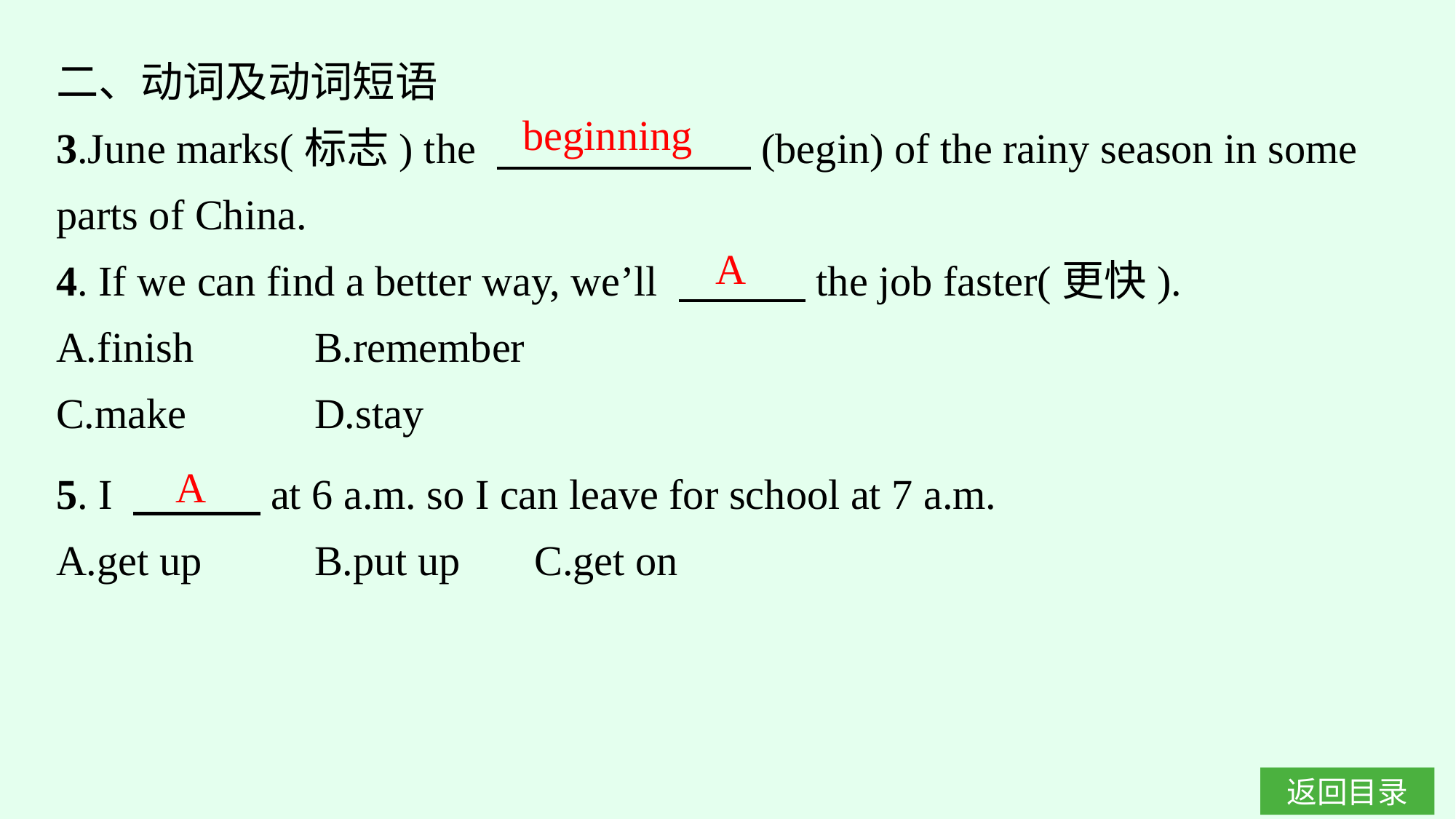

二、动词及动词短语
3.June marks(标志) the 　　　　　　(begin) of the rainy season in some parts of China.
4. If we can find a better way, we’ll 　　　the job faster(更快).
A.finish		B.remember
C.make		D.stay
beginning
A
5. I 　　　at 6 a.m. so I can leave for school at 7 a.m.
A.get up	B.put up       C.get on
A